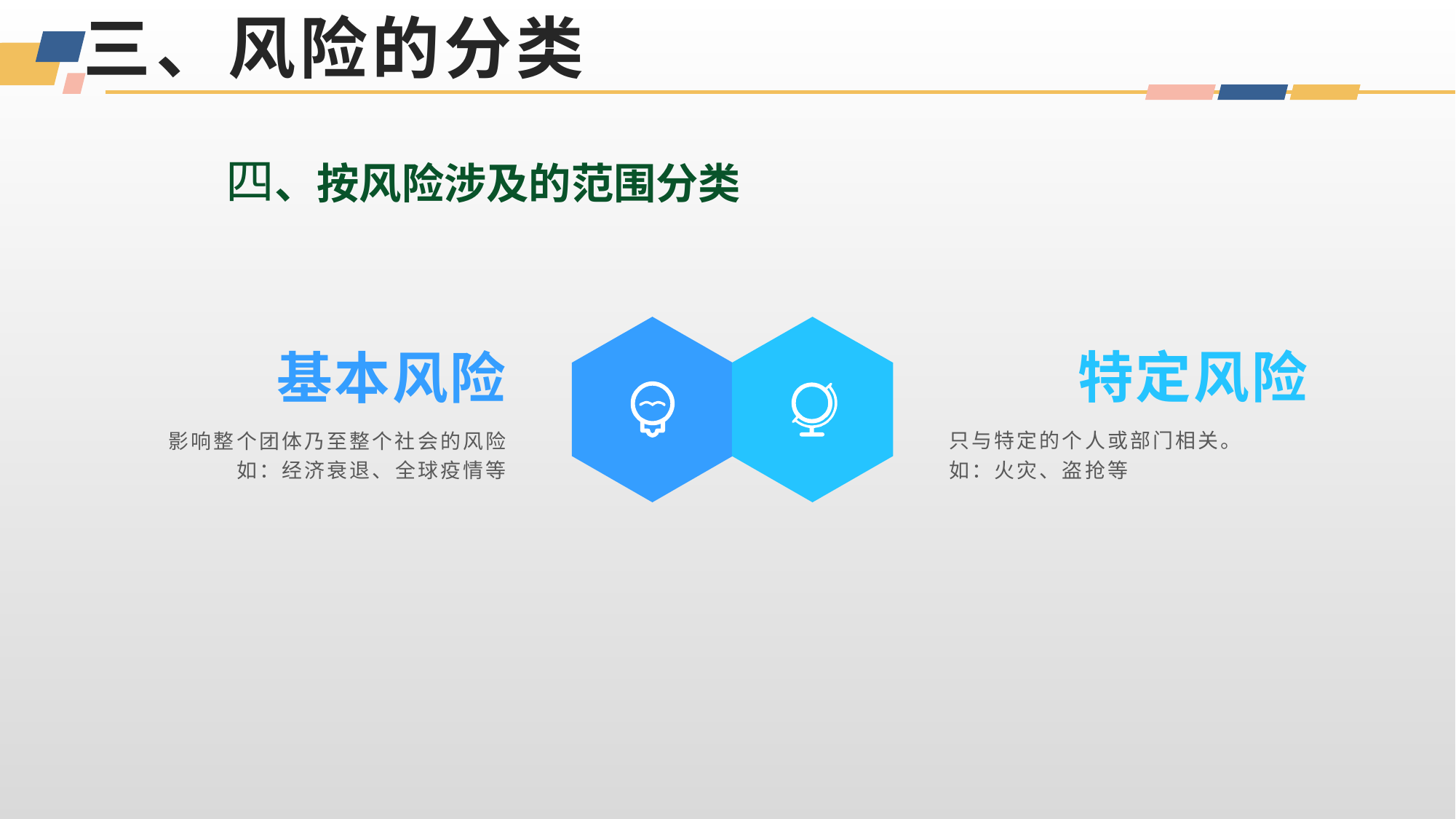

# 三、风险的分类

  四、按风险涉及的范围分类

特定风险
基本风险

只与特定的个人或部门相关。
如：火灾、盗抢等
影响整个团体乃至整个社会的风险
如：经济衰退、全球疫情等